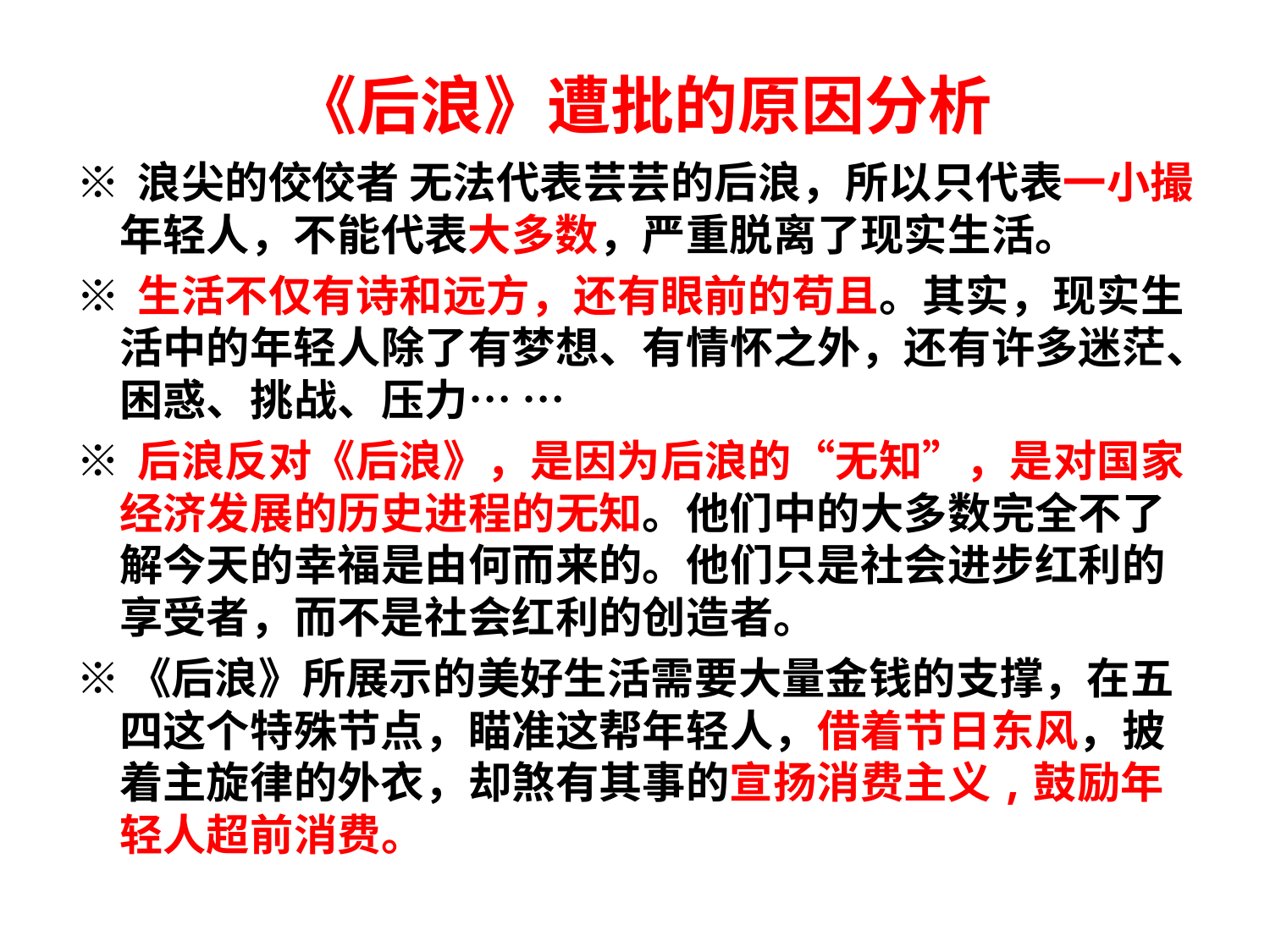

# 《后浪》遭批的原因分析
※ 浪尖的佼佼者 无法代表芸芸的后浪，所以只代表一小撮年轻人，不能代表大多数，严重脱离了现实生活。
※ 生活不仅有诗和远方，还有眼前的苟且。其实，现实生活中的年轻人除了有梦想、有情怀之外，还有许多迷茫、困惑、挑战、压力… …
※ 后浪反对《后浪》，是因为后浪的“无知”，是对国家经济发展的历史进程的无知。他们中的大多数完全不了解今天的幸福是由何而来的。他们只是社会进步红利的享受者，而不是社会红利的创造者。
※《后浪》所展示的美好生活需要大量金钱的支撑，在五四这个特殊节点，瞄准这帮年轻人，借着节日东风，披着主旋律的外衣，却煞有其事的宣扬消费主义,鼓励年轻人超前消费。